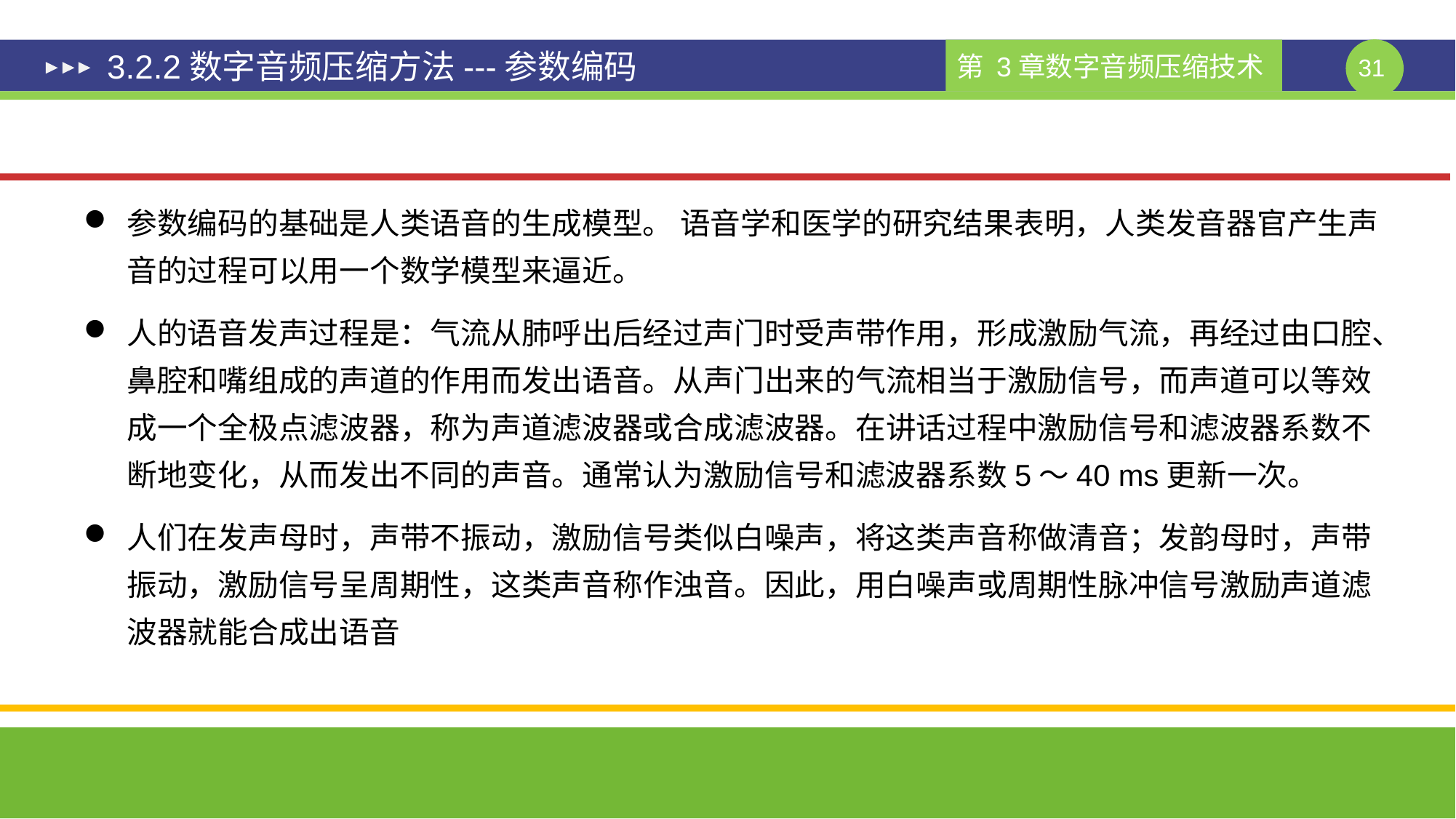

# 3.2.2数字音频压缩方法---参数编码

参数编码的基础是人类语音的生成模型。 语音学和医学的研究结果表明，人类发音器官产生声音的过程可以用一个数学模型来逼近。
人的语音发声过程是：气流从肺呼出后经过声门时受声带作用，形成激励气流，再经过由口腔、鼻腔和嘴组成的声道的作用而发出语音。从声门出来的气流相当于激励信号，而声道可以等效成一个全极点滤波器，称为声道滤波器或合成滤波器。在讲话过程中激励信号和滤波器系数不断地变化，从而发出不同的声音。通常认为激励信号和滤波器系数5～40 ms更新一次。
人们在发声母时，声带不振动，激励信号类似白噪声，将这类声音称做清音；发韵母时，声带振动，激励信号呈周期性，这类声音称作浊音。因此，用白噪声或周期性脉冲信号激励声道滤波器就能合成出语音
参数编码技术以语音信号产生的数学模型为基础，根据输入语音信号分析出表征声门振动的激励参数和表征声道特性的声道参数，然后在解码端根据这些模型参数来恢复语音。这种编码算法并不忠实地反映输入语音的原始波形，而是着眼于人耳的听觉特性，确保解码语音的可懂度和清晰度。